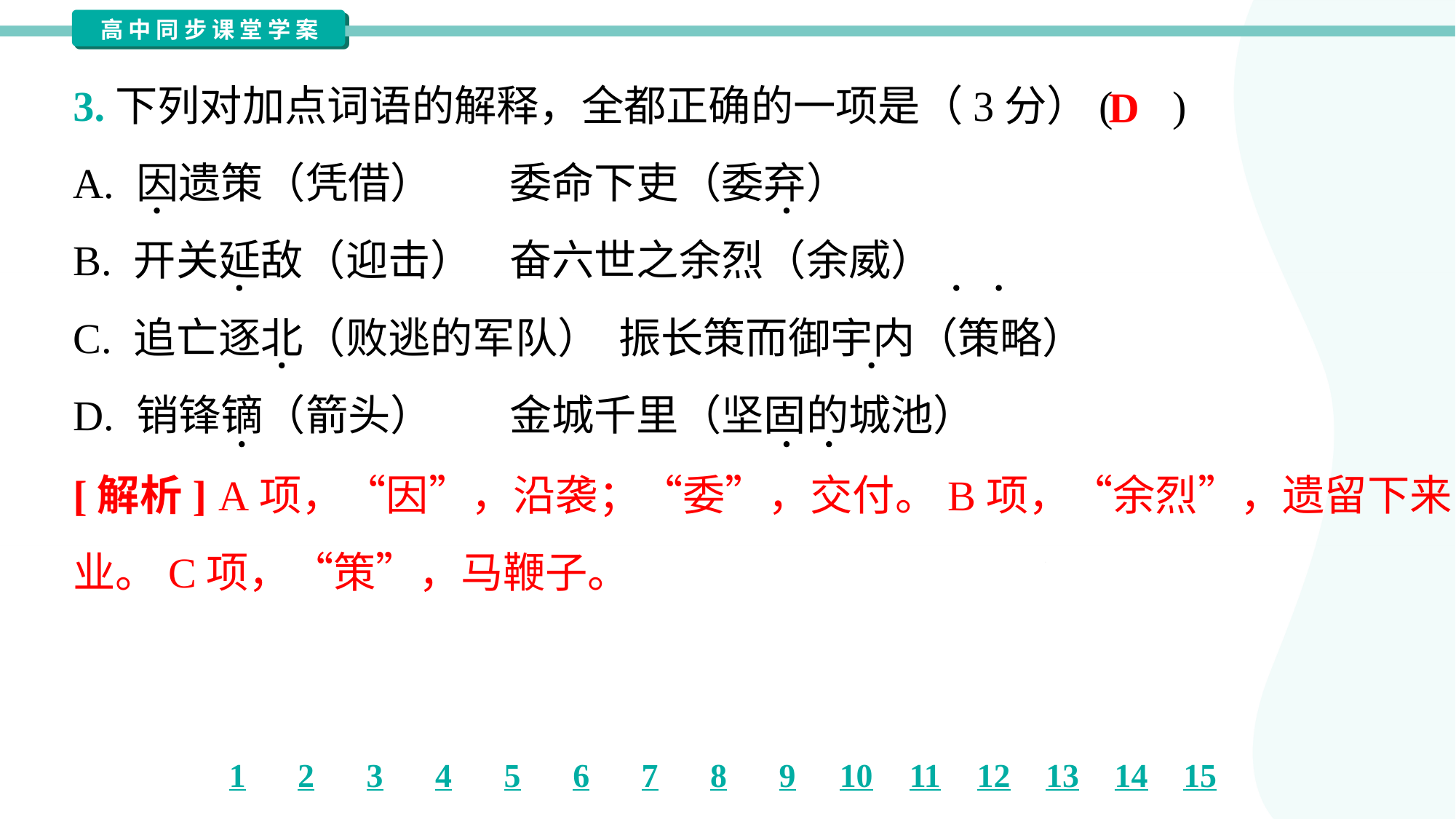

3.下列对加点词语的解释，全都正确的一项是（3分）(     )
D
A. 因遗策（凭借）	委命下吏（委弃）
B. 开关延敌（迎击）	奋六世之余烈（余威）
C. 追亡逐北（败逃的军队）	振长策而御宇内（策略）
D. 销锋镝（箭头）	金城千里（坚固的城池）

[解析] A项，“因”，沿袭；“委”，交付。B项，“余烈”，遗留下来的功
业。C项，“策”，马鞭子。